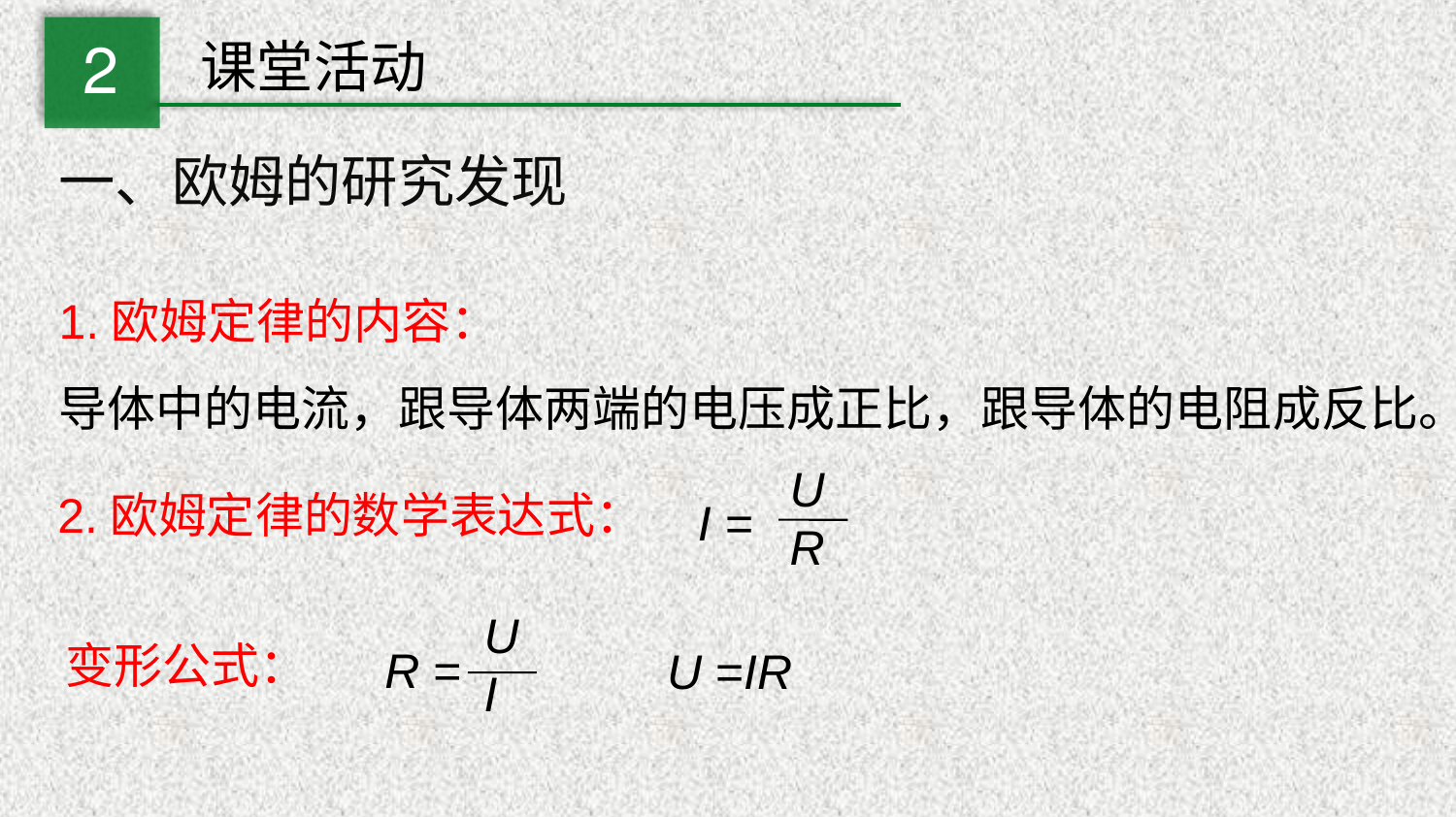

2
课堂活动
一、欧姆的研究发现
1.欧姆定律的内容：
导体中的电流，跟导体两端的电压成正比，跟导体的电阻成反比。
U
R
I =

2.欧姆定律的数学表达式：
U
I
R =

变形公式：

U =IR